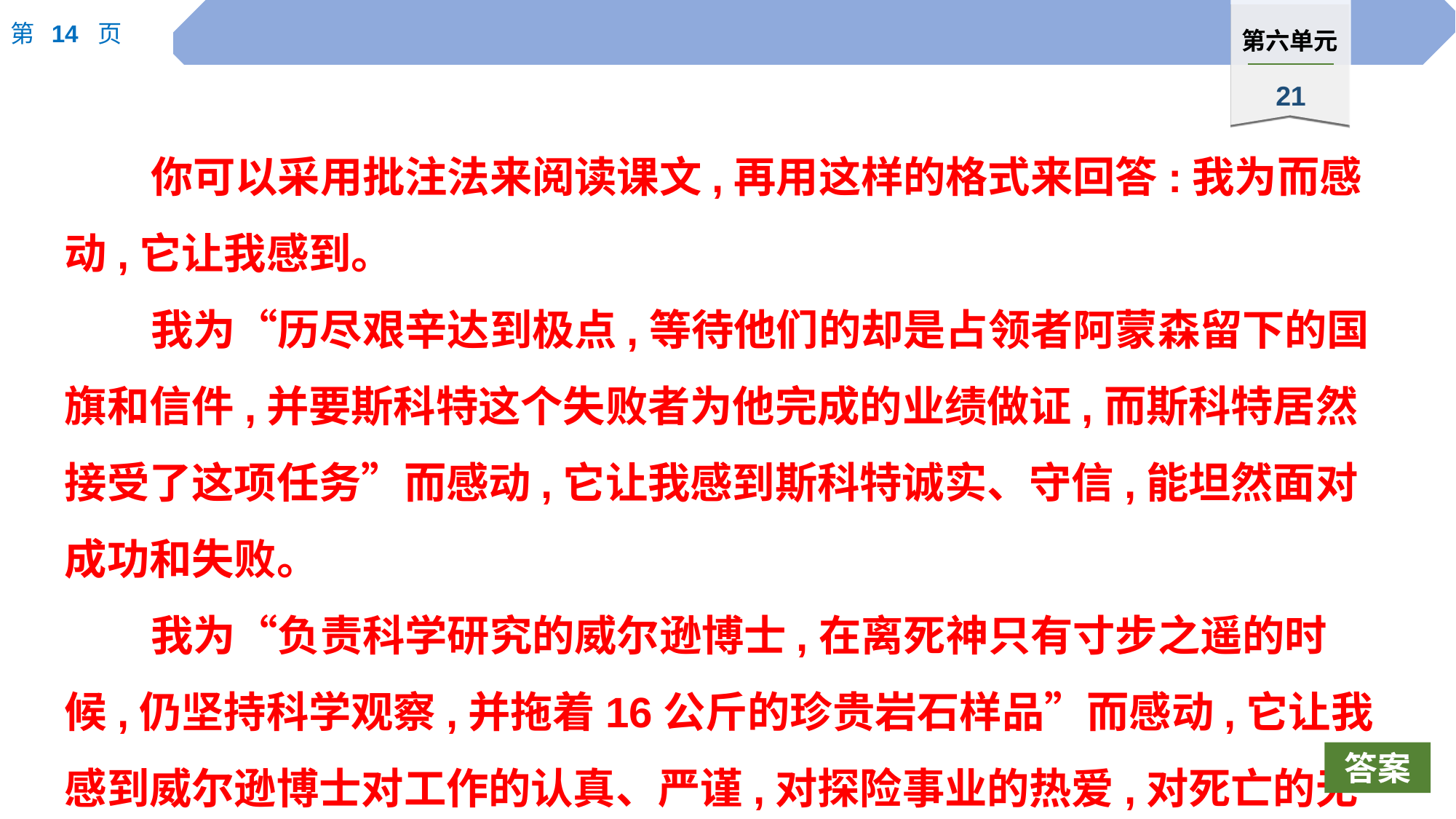

你可以采用批注法来阅读课文,再用这样的格式来回答:我为而感动,它让我感到。
我为“历尽艰辛达到极点,等待他们的却是占领者阿蒙森留下的国旗和信件,并要斯科特这个失败者为他完成的业绩做证,而斯科特居然接受了这项任务”而感动,它让我感到斯科特诚实、守信,能坦然面对成功和失败。
我为“负责科学研究的威尔逊博士,在离死神只有寸步之遥的时候,仍坚持科学观察,并拖着16公斤的珍贵岩石样品”而感动,它让我感到威尔逊博士对工作的认真、严谨,对探险事业的热爱,对死亡的无惧。
答案